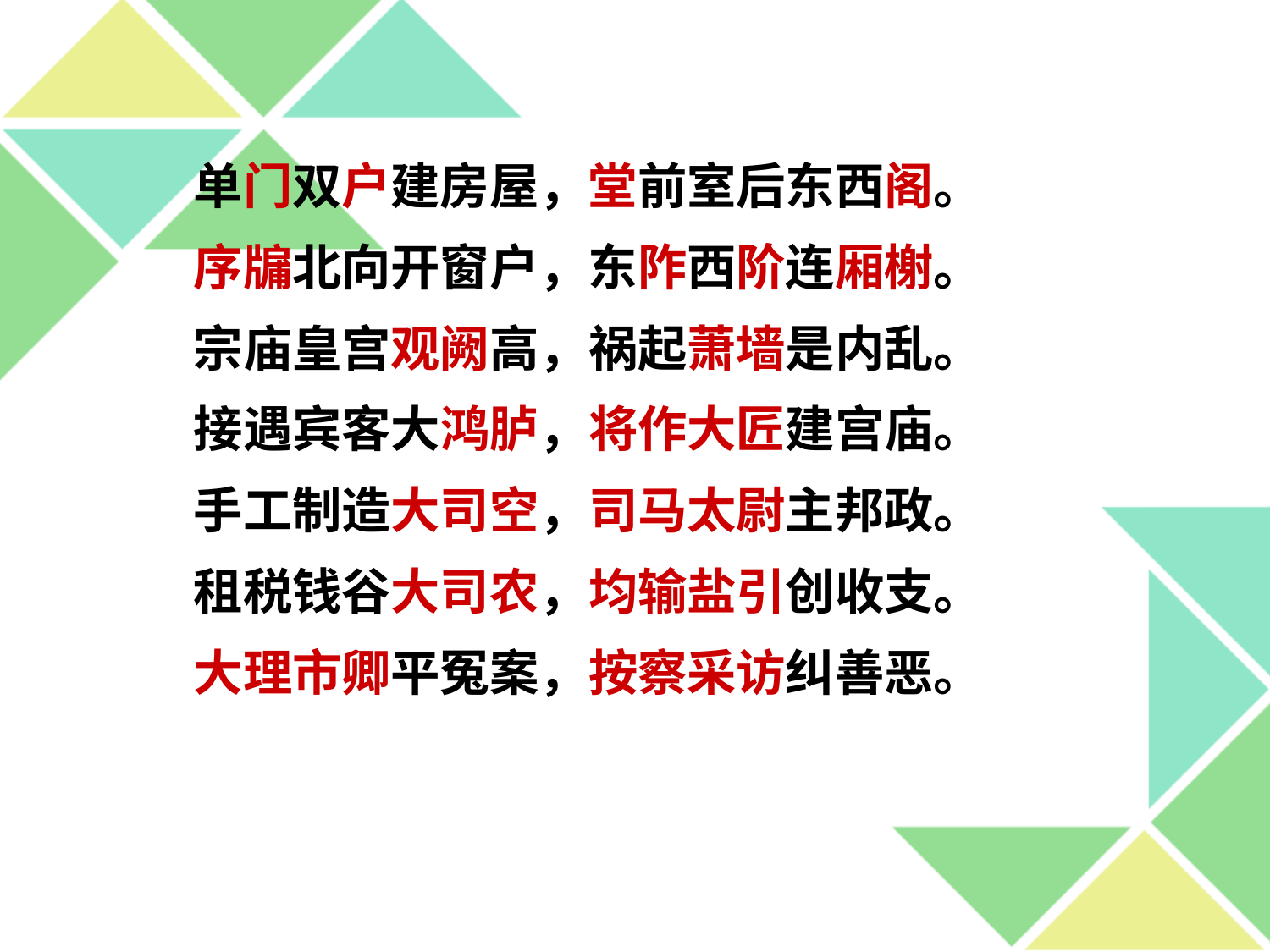

单门双户建房屋，堂前室后东西阁。
序牖北向开窗户，东阼西阶连厢榭。
宗庙皇宫观阙高，祸起萧墙是内乱。
接遇宾客大鸿胪，将作大匠建宫庙。
手工制造大司空，司马太尉主邦政。
租税钱谷大司农，均输盐引创收支。
大理市卿平冤案，按察采访纠善恶。